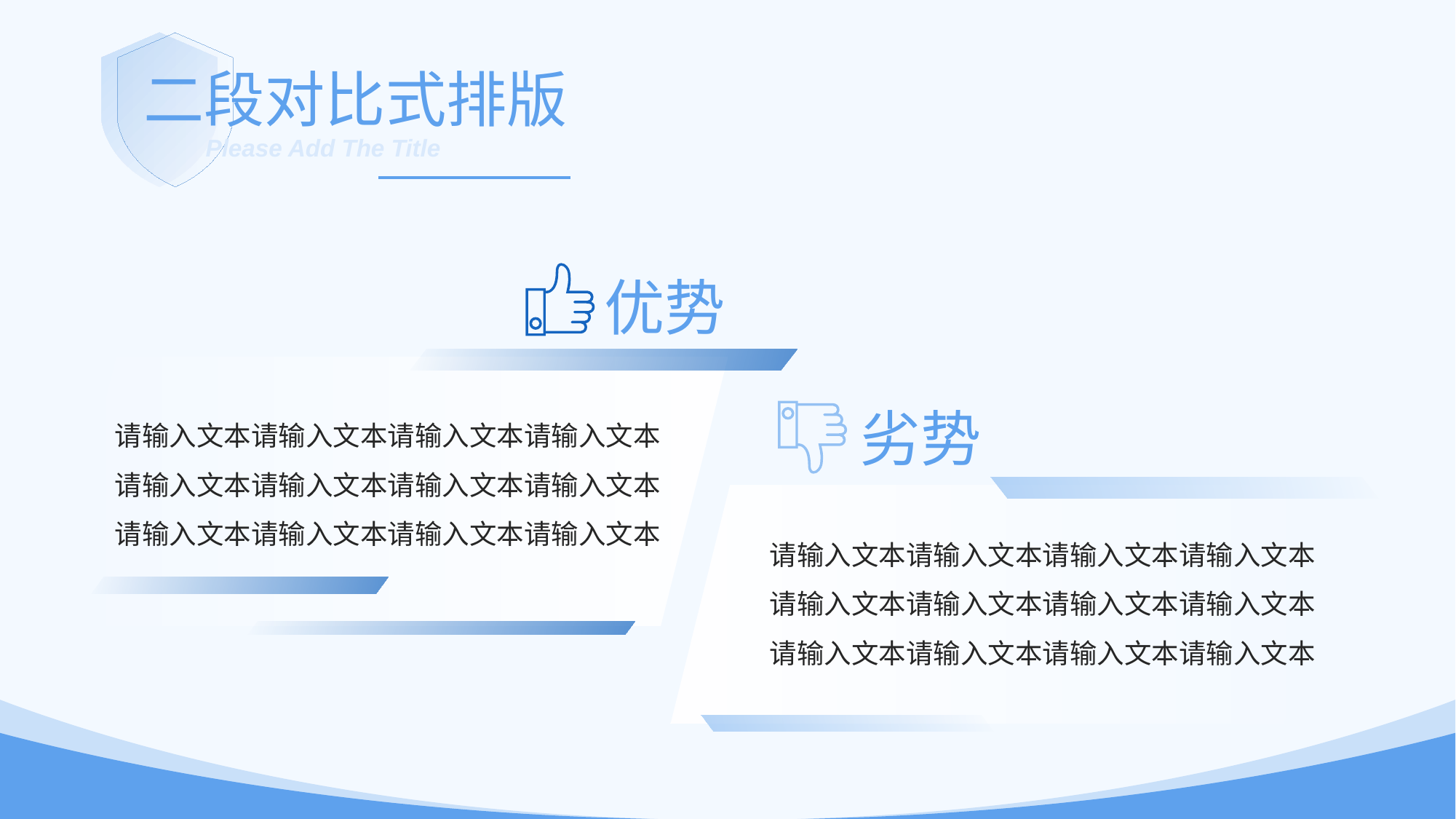

二段对比式排版
Please Add The Title

优势

劣势

请输入文本请输入文本请输入文本请输入文本请输入文本请输入文本请输入文本请输入文本请输入文本请输入文本请输入文本请输入文本

请输入文本请输入文本请输入文本请输入文本请输入文本请输入文本请输入文本请输入文本请输入文本请输入文本请输入文本请输入文本